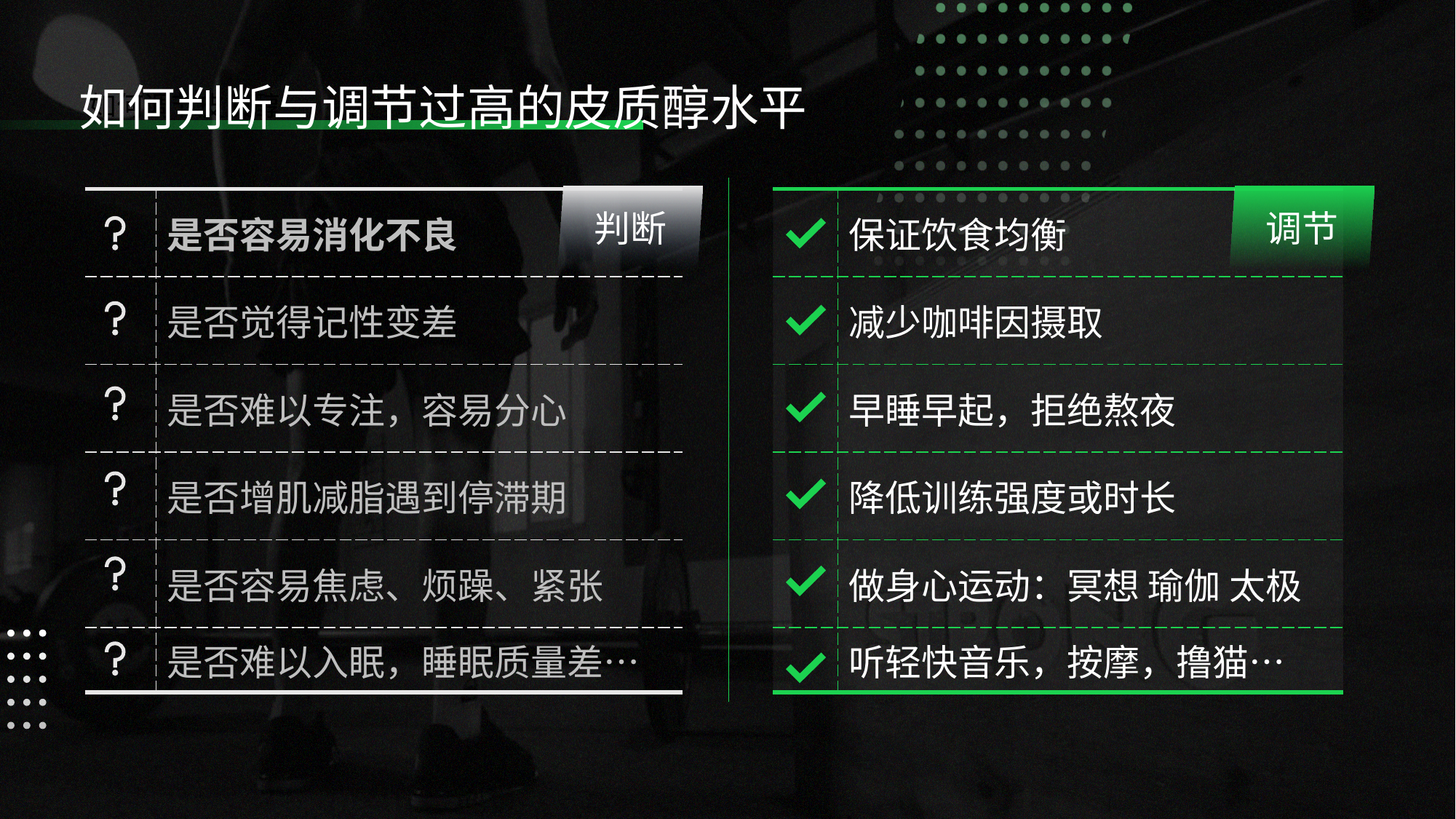

如何调节皮质醇
如何判断与调节过高的皮质醇水平
判断
调节
|  | 是否容易消化不良 |
| --- | --- |
|  | 是否觉得记性变差 |
|  | 是否难以专注，容易分心 |
|  | 是否增肌减脂遇到停滞期 |
|  | 是否容易焦虑、烦躁、紧张 |
|  | 是否难以入眠，睡眠质量差… |
|  | 保证饮食均衡 |
| --- | --- |
|  | 减少咖啡因摄取 |
|  | 早睡早起，拒绝熬夜 |
|  | 降低训练强度或时长 |
|  | 做身心运动：冥想 瑜伽 太极 |
|  | 听轻快音乐，按摩，撸猫… |